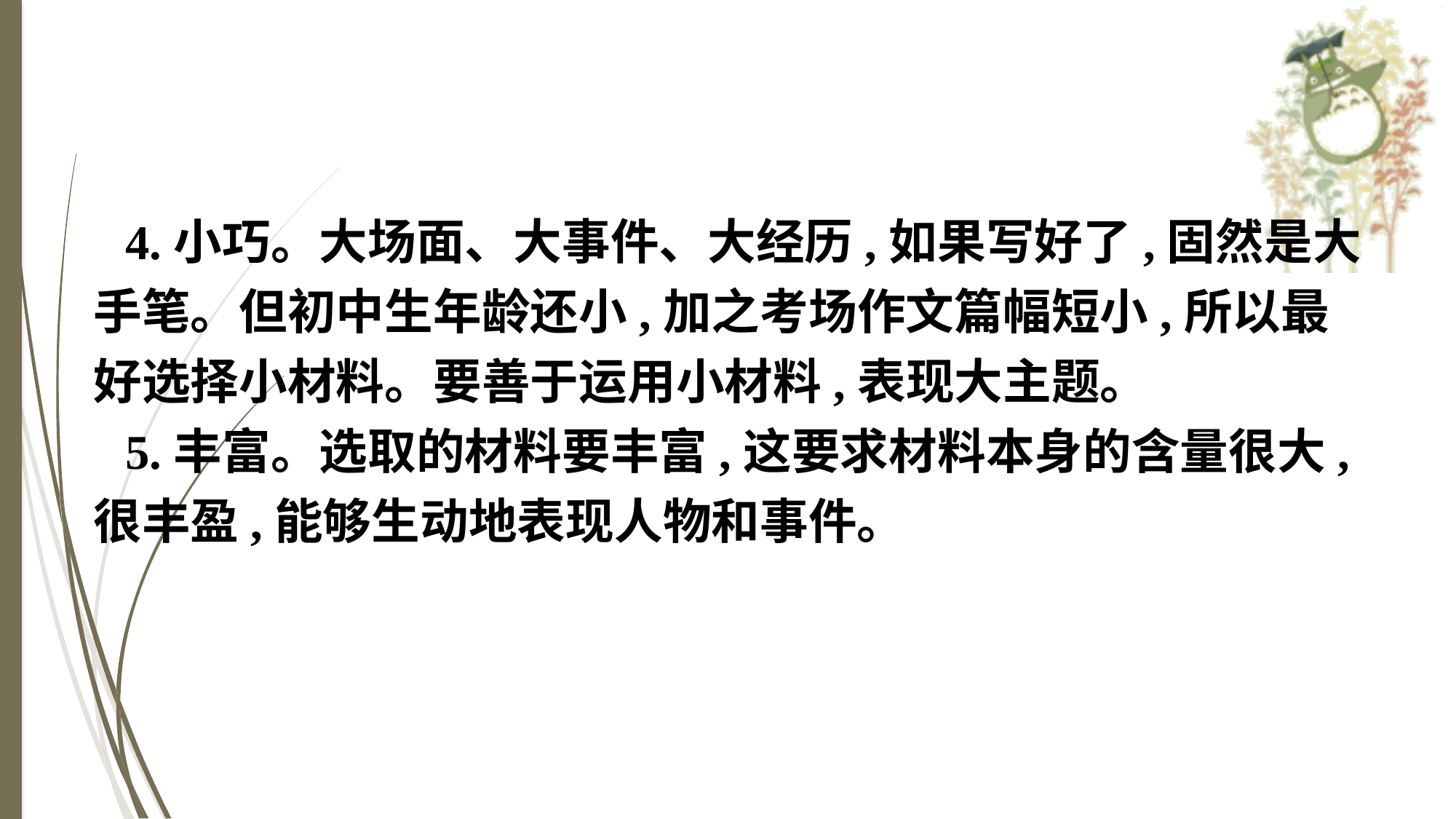

4.小巧。大场面、大事件、大经历,如果写好了,固然是大手笔。但初中生年龄还小,加之考场作文篇幅短小,所以最好选择小材料。要善于运用小材料,表现大主题。
5.丰富。选取的材料要丰富,这要求材料本身的含量很大,很丰盈,能够生动地表现人物和事件。